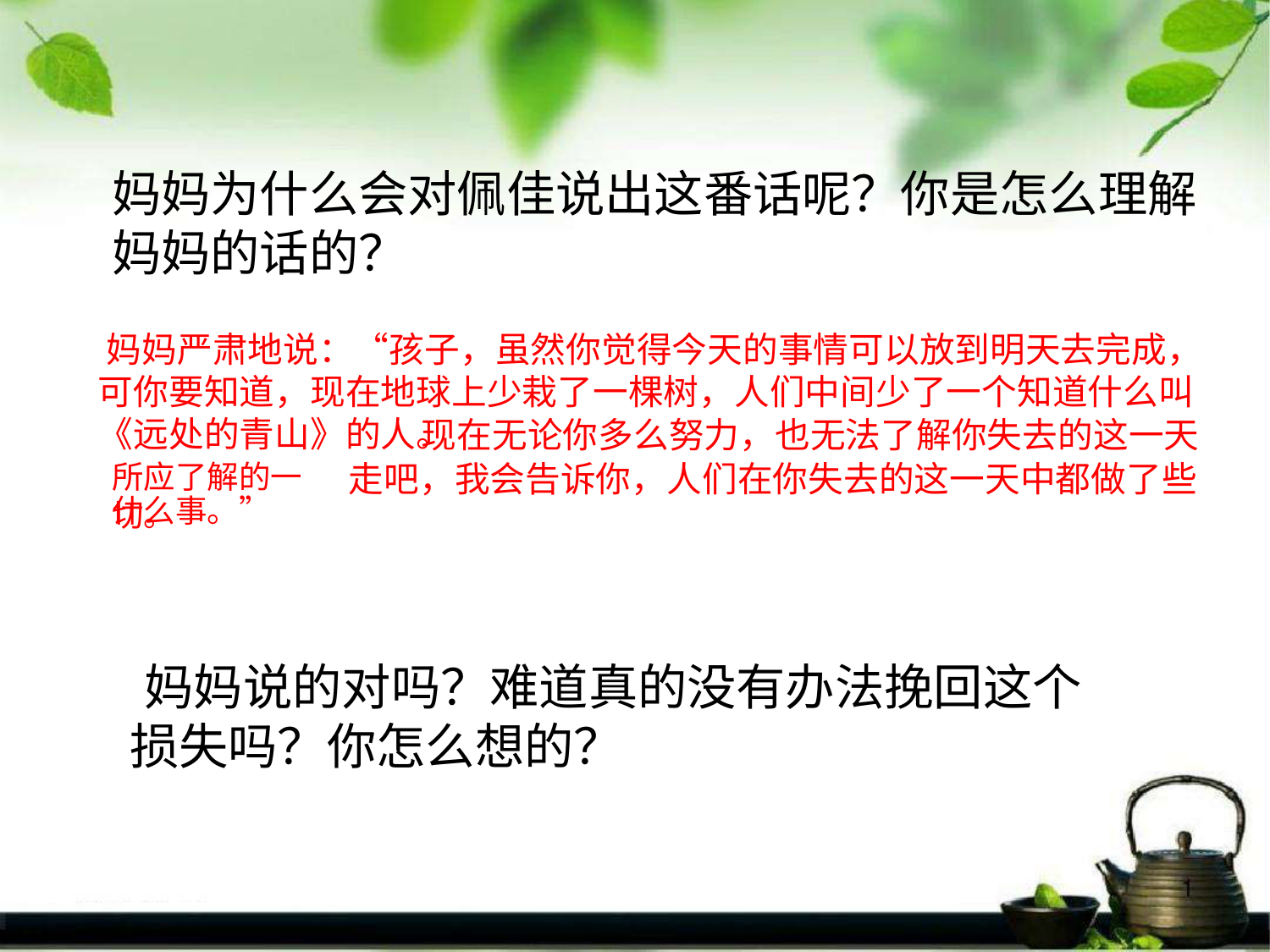

妈妈为什么会对佩佳说出这番话呢？你是怎么理解妈妈的话的？
   妈妈严肃地说：“孩子，虽然你觉得今天的事情可以放到明天去完成，    可你要知道，现在地球上少栽了一棵树，人们中间少了一个知道什么叫     《远处的青山》的人。
现在无论你多么努力，也无法了解你失去的这一天

所应了解的一切。
走吧，我会告诉你，人们在你失去的这一天中都做了些

什么事。”
 妈妈说的对吗？难道真的没有办法挽回这个损失吗？你怎么想的？